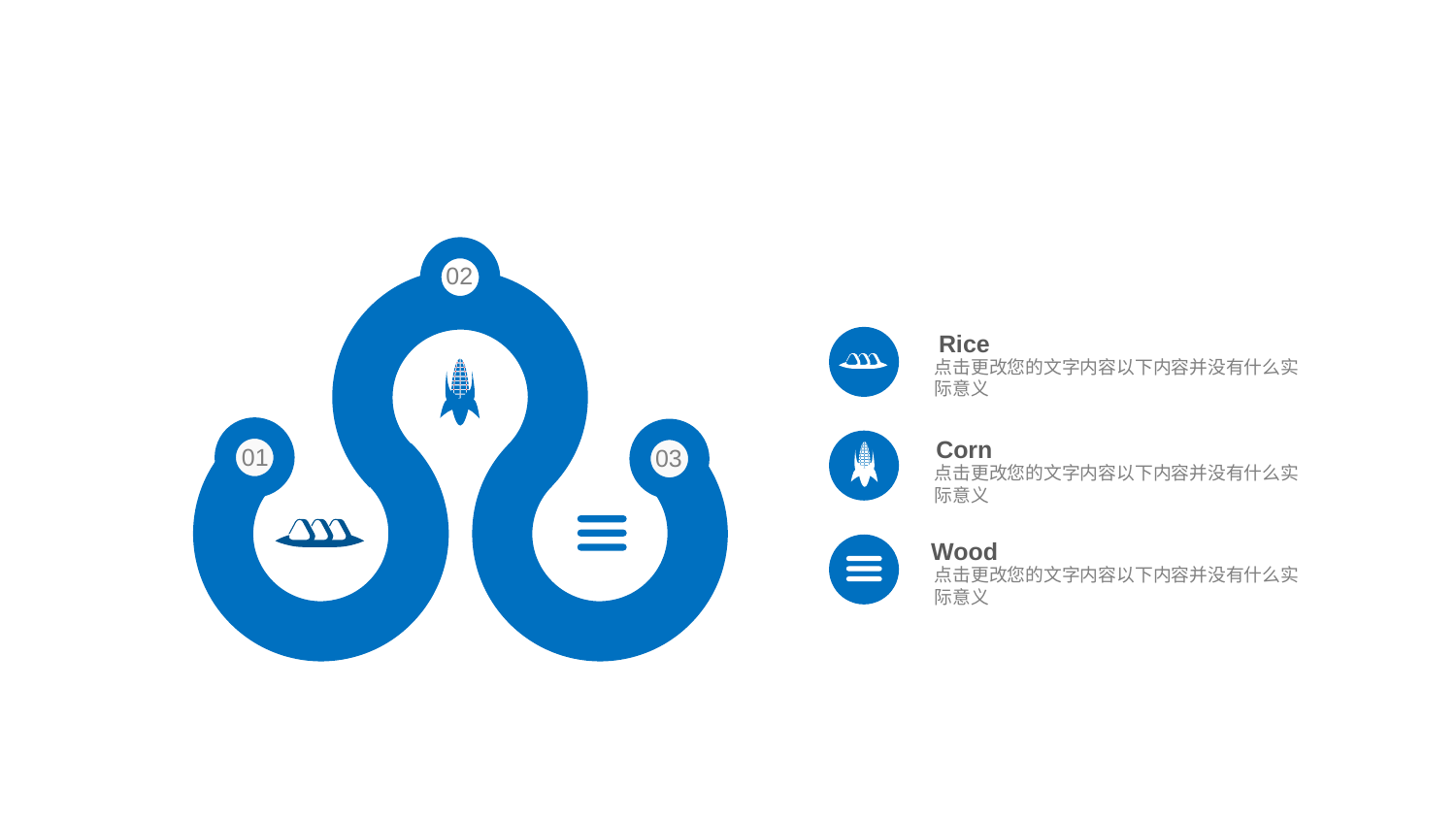

02

Rice
点击更改您的文字内容以下内容并没有什么实际意义

01

03
Corn
点击更改您的文字内容以下内容并没有什么实际意义

Wood
点击更改您的文字内容以下内容并没有什么实际意义